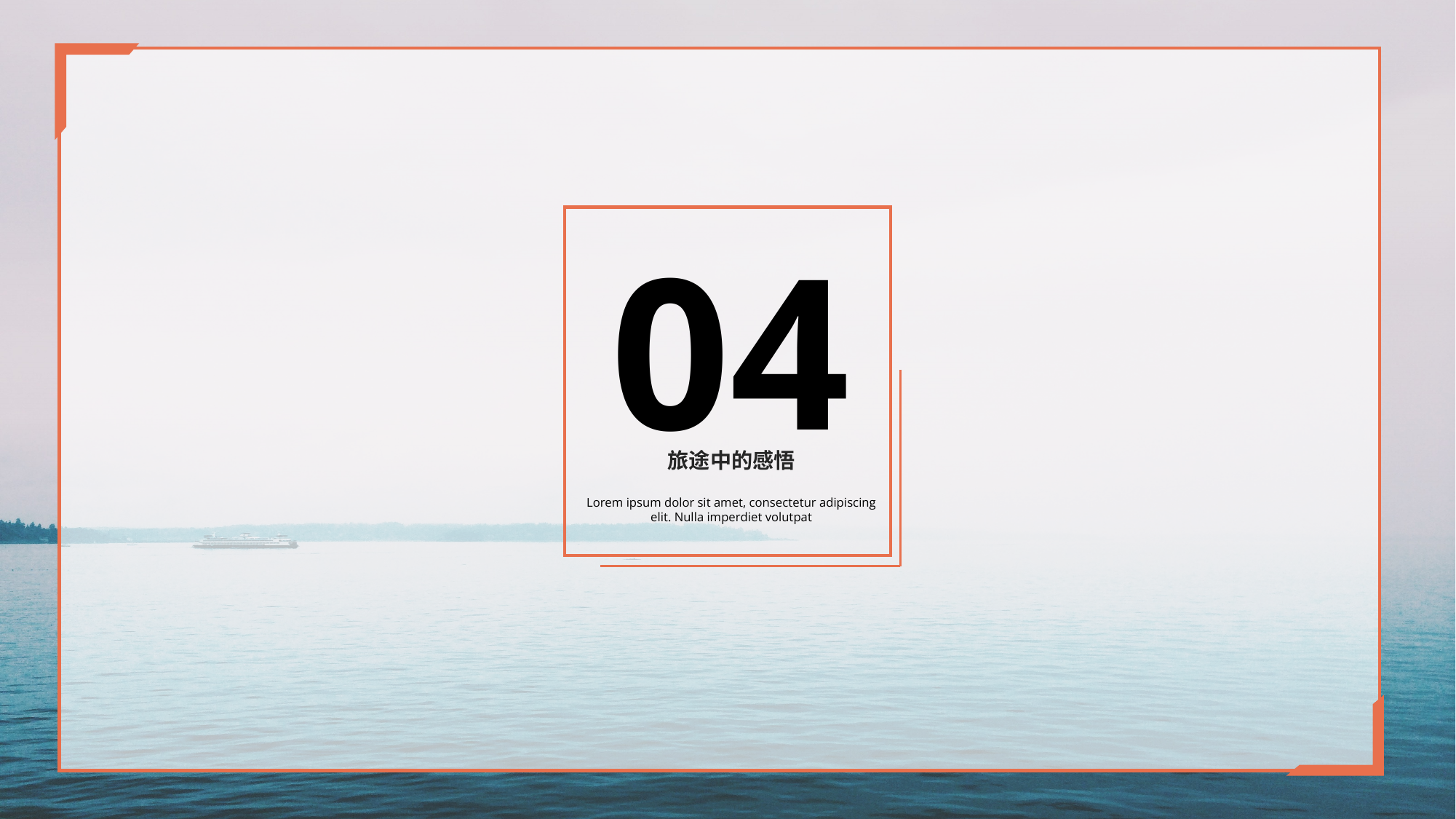

04

旅途中的感悟
Lorem ipsum dolor sit amet, consectetur adipiscing elit. Nulla imperdiet volutpat